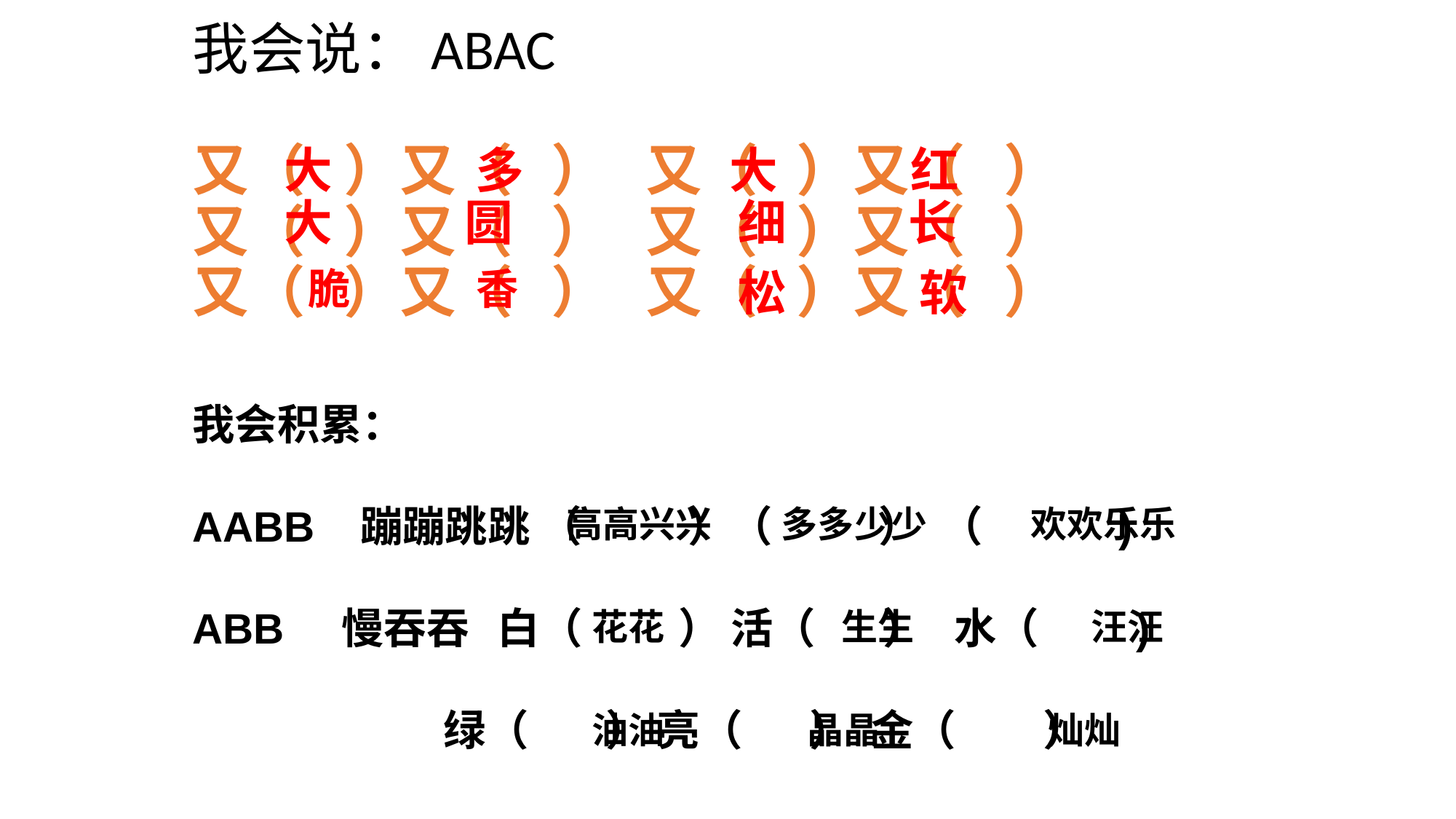

# 我会说：ABAC 又（   ）又（   ）   又（   ）又（   ） 又（   ）又（   ）   又（   ）又（   ） 又（   ）又（   ）   又（   ）又（   ）
大            红
大             多
大            圆
细           长
松            软
脆             香
我会积累：

AABB   蹦蹦跳跳 （           ）（           ）  （             )

ABB    慢吞吞   白（          ） 活（       ）   水（         )

                         绿（        ） 亮（       ）  金（         ）

高高兴兴
多多少少
欢欢乐乐
花花
生生
汪汪
油油
晶晶
灿灿